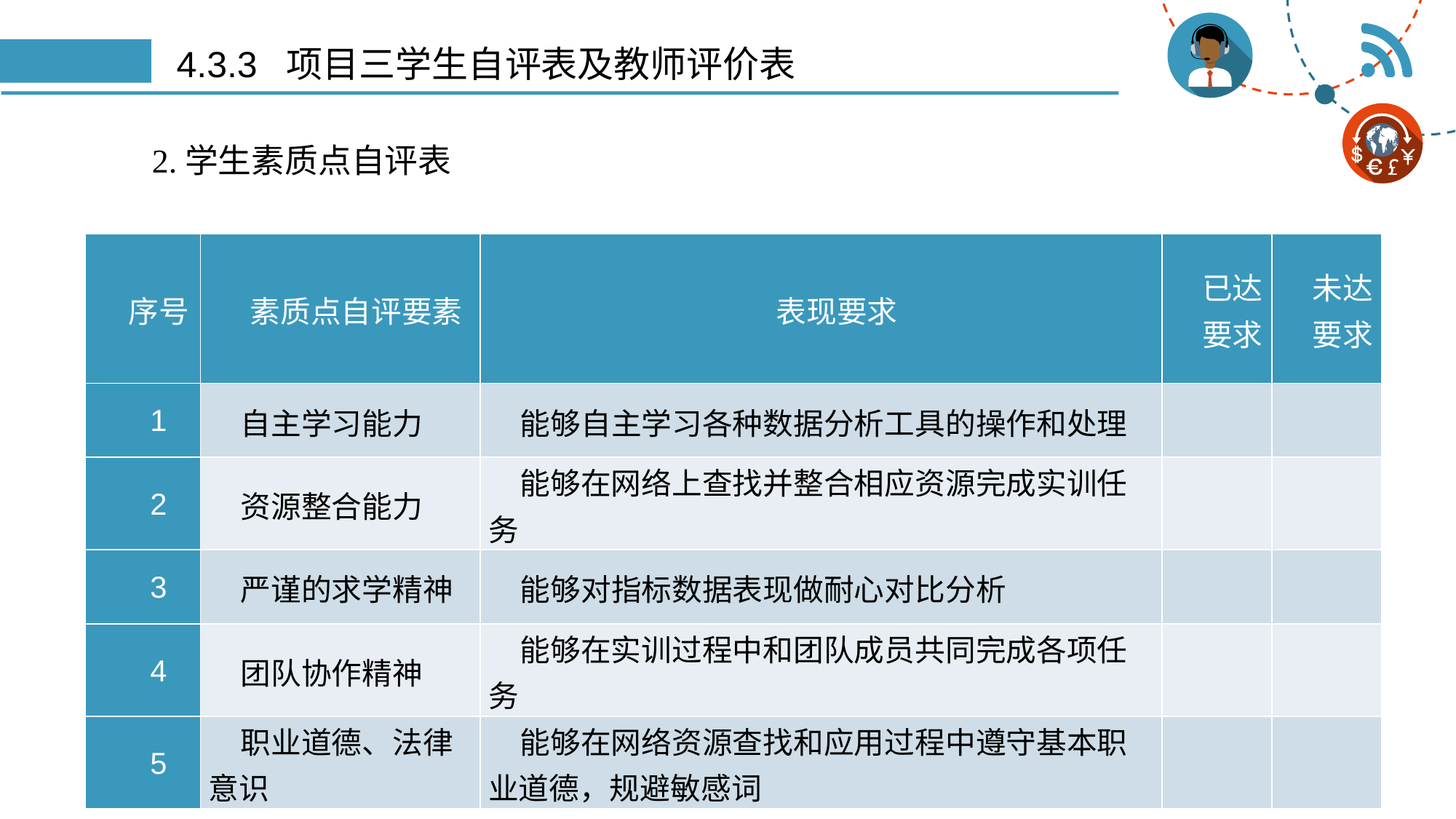

# 4.3.3  项目三学生自评表及教师评价表
2.学生素质点自评表
| 序号 | 素质点自评要素 | 表现要求 | 已达 要求 | 未达 要求 |
| --- | --- | --- | --- | --- |
| 1 | 自主学习能力 | 能够自主学习各种数据分析工具的操作和处理 |  |  |
| 2 | 资源整合能力 | 能够在网络上查找并整合相应资源完成实训任务 |  |  |
| 3 | 严谨的求学精神 | 能够对指标数据表现做耐心对比分析 |  |  |
| 4 | 团队协作精神 | 能够在实训过程中和团队成员共同完成各项任务 |  |  |
| 5 | 职业道德、法律意识 | 能够在网络资源查找和应用过程中遵守基本职业道德，规避敏感词 |  |  |